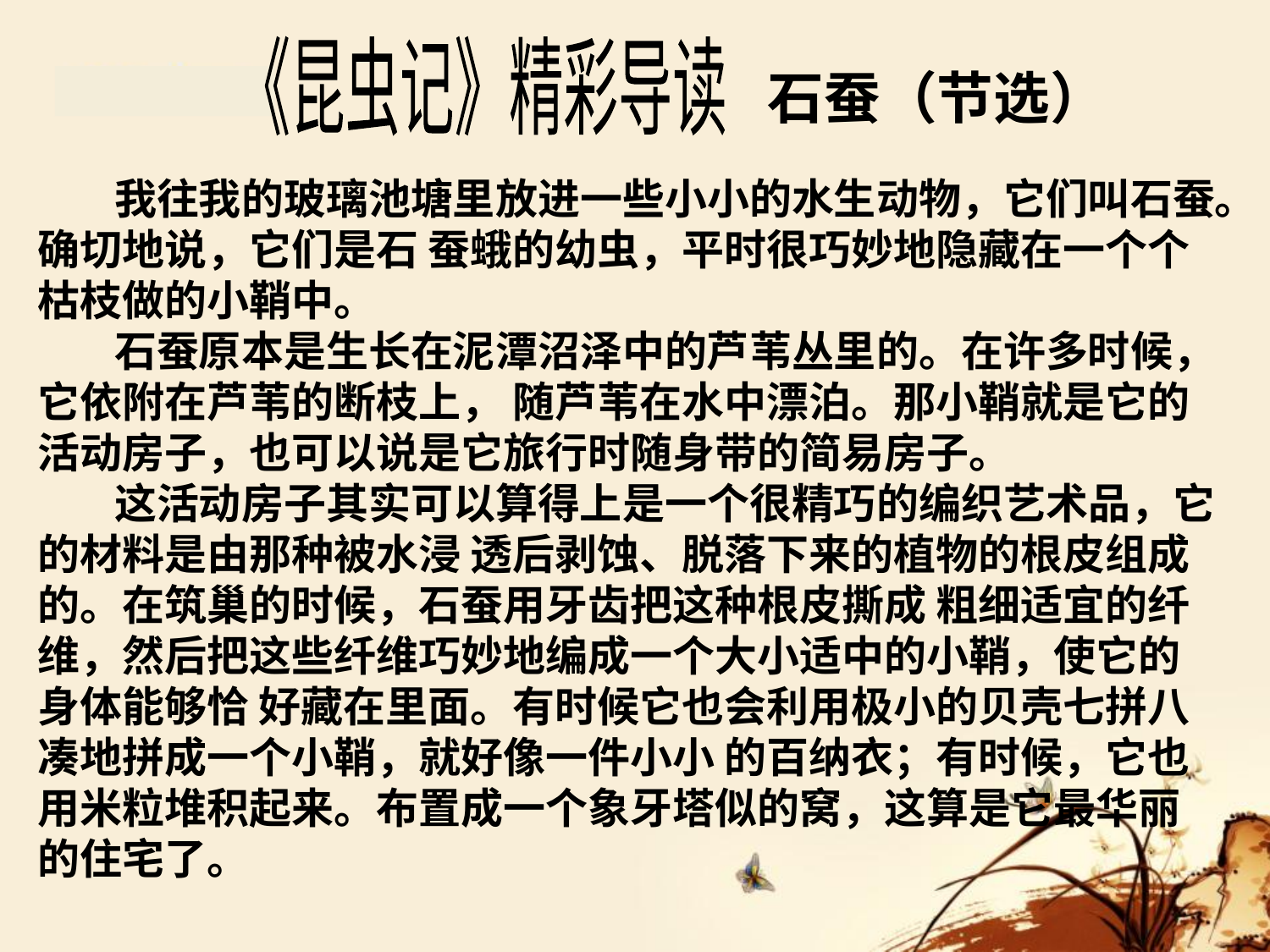

《昆虫记》精彩导读
石蚕（节选）
       我往我的玻璃池塘里放进一些小小的水生动物，它们叫石蚕。确切地说，它们是石 蚕蛾的幼虫，平时很巧妙地隐藏在一个个枯枝做的小鞘中。
       石蚕原本是生长在泥潭沼泽中的芦苇丛里的。在许多时候，它依附在芦苇的断枝上， 随芦苇在水中漂泊。那小鞘就是它的活动房子，也可以说是它旅行时随身带的简易房子。
       这活动房子其实可以算得上是一个很精巧的编织艺术品，它的材料是由那种被水浸 透后剥蚀、脱落下来的植物的根皮组成的。在筑巢的时候，石蚕用牙齿把这种根皮撕成 粗细适宜的纤维，然后把这些纤维巧妙地编成一个大小适中的小鞘，使它的身体能够恰 好藏在里面。有时候它也会利用极小的贝壳七拼八凑地拼成一个小鞘，就好像一件小小 的百纳衣；有时候，它也用米粒堆积起来。布置成一个象牙塔似的窝，这算是它最华丽的住宅了。